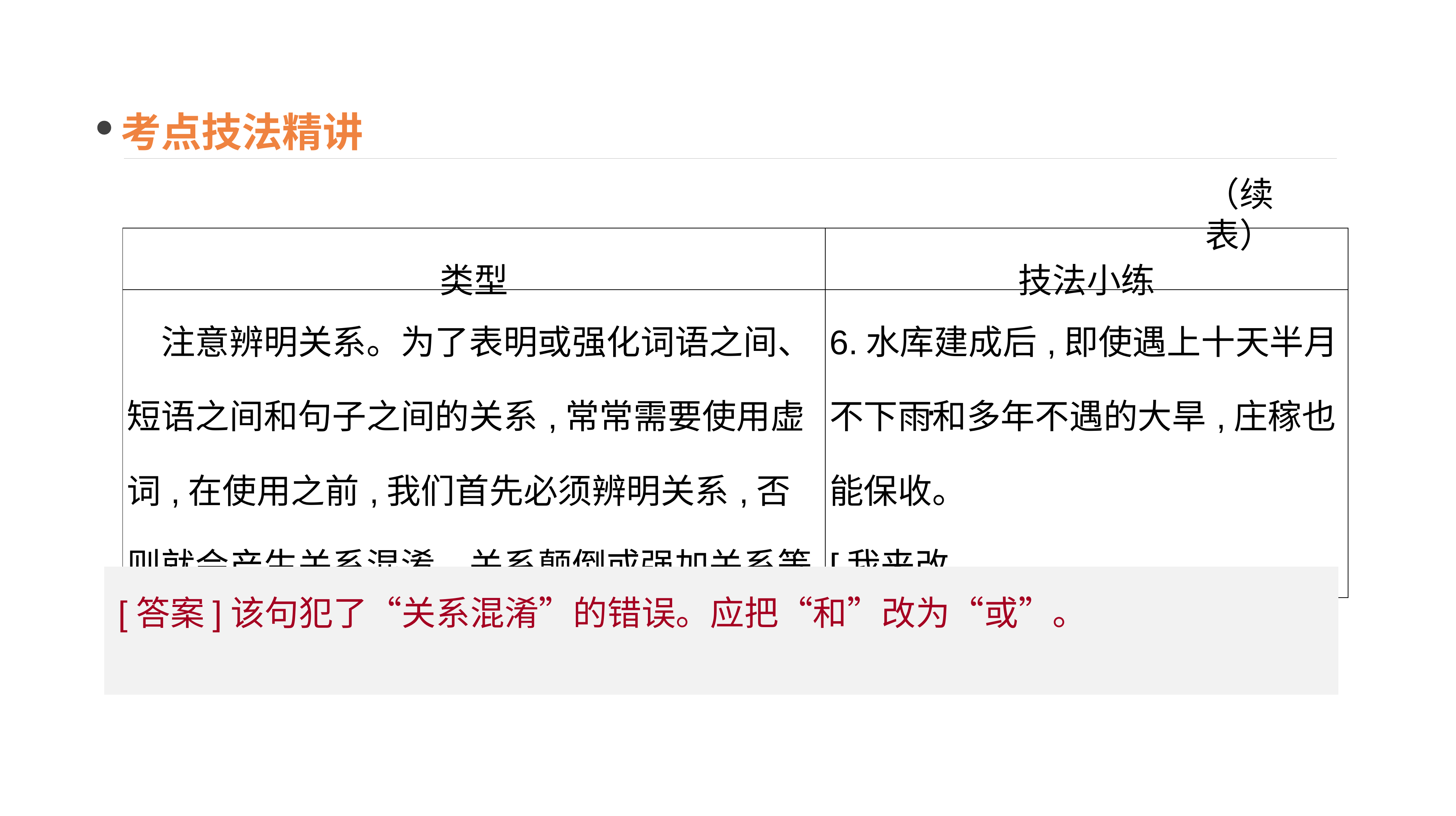

考点技法精讲

（续表）
| 类型 | 技法小练 |
| --- | --- |
| 注意辨明关系。为了表明或强化词语之间、短语之间和句子之间的关系,常常需要使用虚词,在使用之前,我们首先必须辨明关系,否则就会产生关系混淆、关系颠倒或强加关系等错误 | 6.水库建成后,即使遇上十天半月不下雨和多年不遇的大旱,庄稼也能保收。 [我来改正] \_\_\_\_\_\_\_\_\_\_\_\_\_\_\_\_\_\_\_\_\_\_ |
·

[答案]该句犯了“关系混淆”的错误。应把“和”改为“或”。